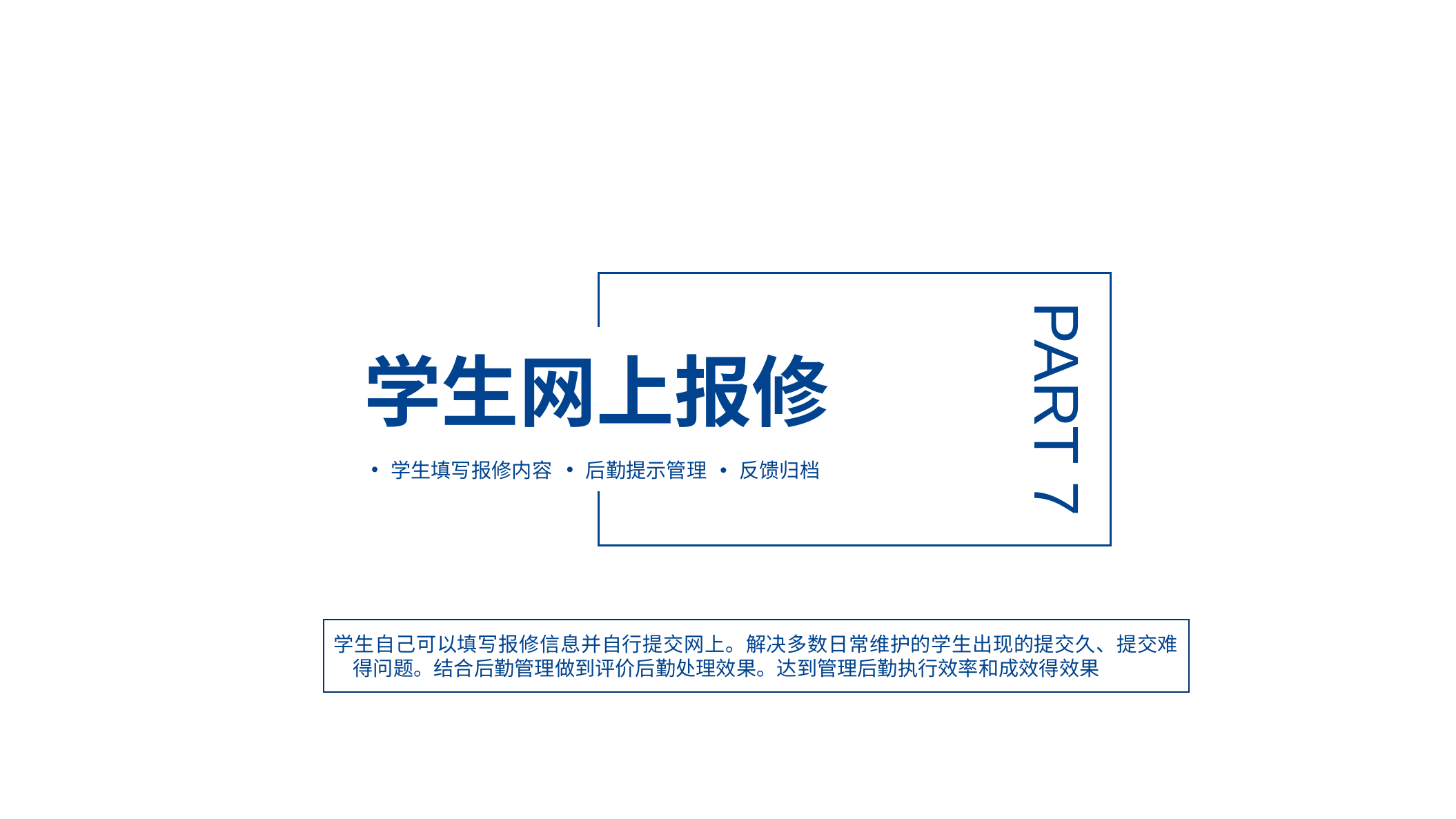

PART 7
学生网上报修
学生填写报修内容
后勤提示管理
反馈归档
学生自己可以填写报修信息并自行提交网上。解决多数日常维护的学生出现的提交久、提交难得问题。结合后勤管理做到评价后勤处理效果。达到管理后勤执行效率和成效得效果